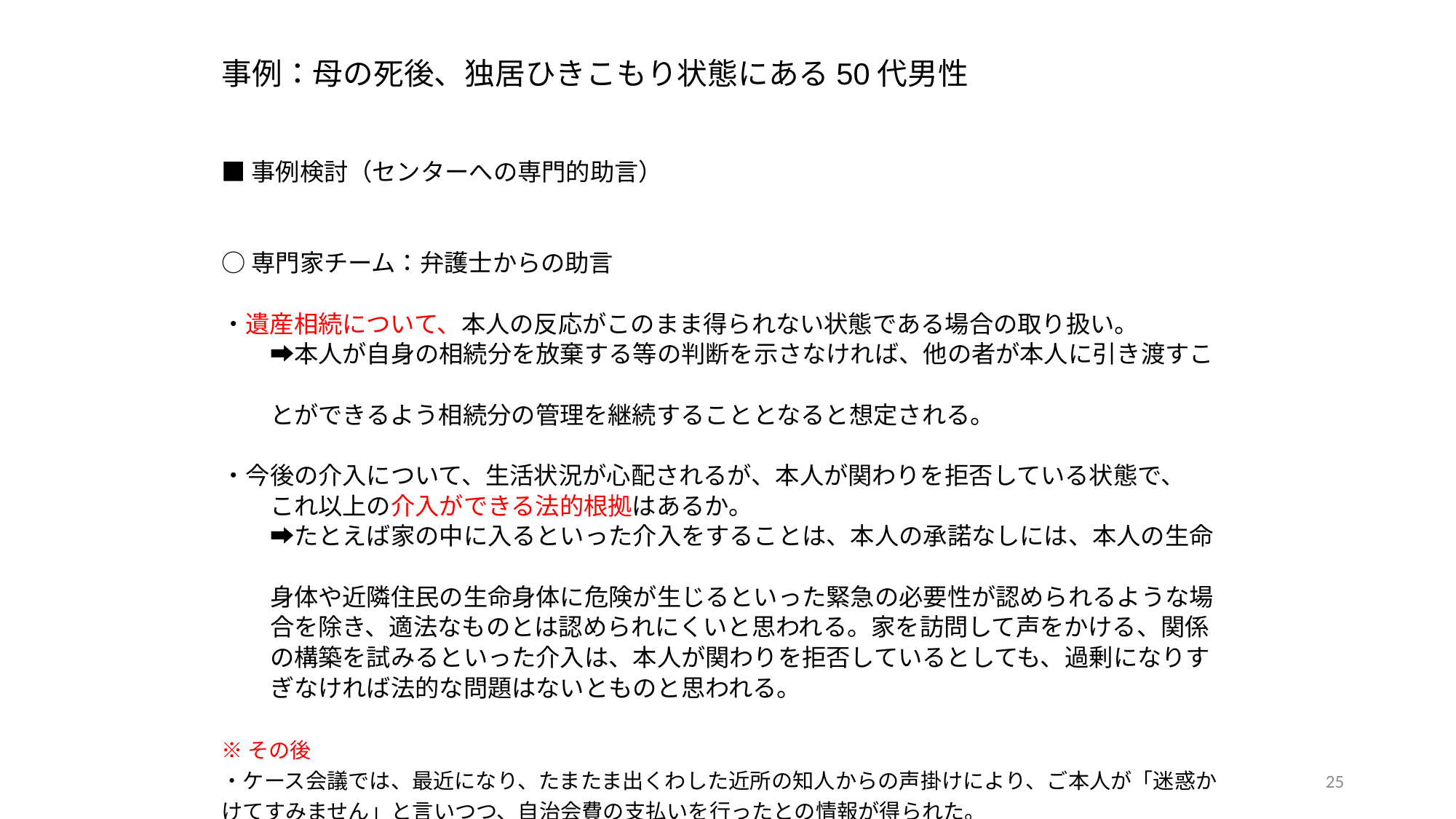

事例：母の死後、独居ひきこもり状態にある50代男性
■事例検討（センターへの専門的助言）

○専門家チーム：弁護士からの助言
・遺産相続について、本人の反応がこのまま得られない状態である場合の取り扱い。
　　➡本人が自身の相続分を放棄する等の判断を示さなければ、他の者が本人に引き渡すこ
　　とができるよう相続分の管理を継続することとなると想定される。

・今後の介入について、生活状況が心配されるが、本人が関わりを拒否している状態で、
　　これ以上の介入ができる法的根拠はあるか。
　　➡たとえば家の中に入るといった介入をすることは、本人の承諾なしには、本人の生命
　　身体や近隣住民の生命身体に危険が生じるといった緊急の必要性が認められるような場
　　合を除き、適法なものとは認められにくいと思われる。家を訪問して声をかける、関係
　　の構築を試みるといった介入は、本人が関わりを拒否しているとしても、過剰になりす
　　ぎなければ法的な問題はないとものと思われる。

※その後
・ケース会議では、最近になり、たまたま出くわした近所の知人からの声掛けにより、ご本人が「迷惑かけてすみません」と言いつつ、自治会費の支払いを行ったとの情報が得られた。
・この状況や、先生から助言も踏まえて、ご本人を見かけたら近所の知人に声をかけてもらう、民生委員さんが家を訪問して声かけ＋手紙をポストインするなどを通して、関係の構築を試みるという介入を続けていくこととなった。
25